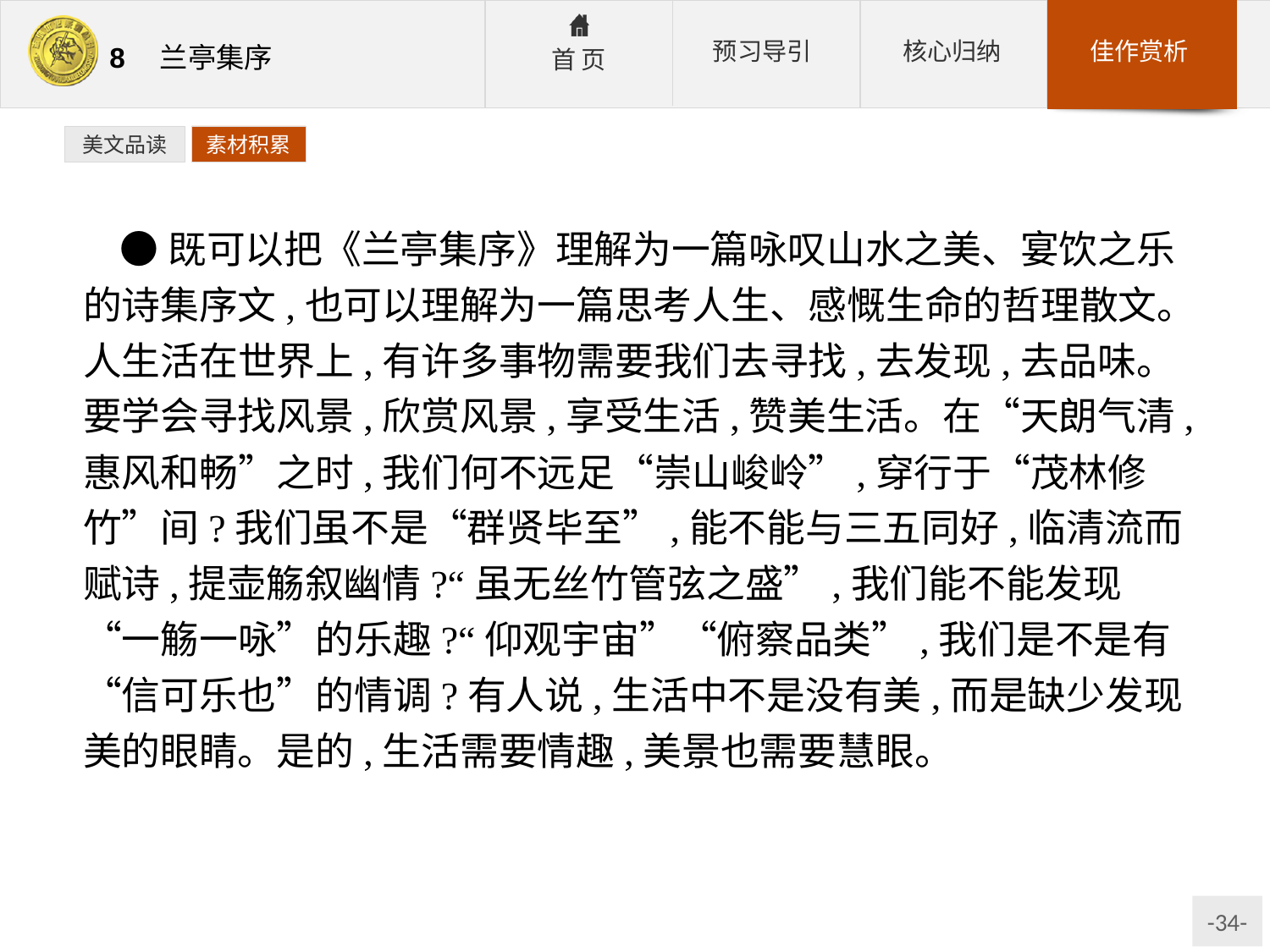

美文品读
素材积累
●既可以把《兰亭集序》理解为一篇咏叹山水之美、宴饮之乐的诗集序文,也可以理解为一篇思考人生、感慨生命的哲理散文。人生活在世界上,有许多事物需要我们去寻找,去发现,去品味。要学会寻找风景,欣赏风景,享受生活,赞美生活。在“天朗气清,惠风和畅”之时,我们何不远足“崇山峻岭”,穿行于“茂林修竹”间?我们虽不是“群贤毕至”,能不能与三五同好,临清流而赋诗,提壶觞叙幽情?“虽无丝竹管弦之盛”,我们能不能发现“一觞一咏”的乐趣?“仰观宇宙”“俯察品类”,我们是不是有“信可乐也”的情调?有人说,生活中不是没有美,而是缺少发现美的眼睛。是的,生活需要情趣,美景也需要慧眼。